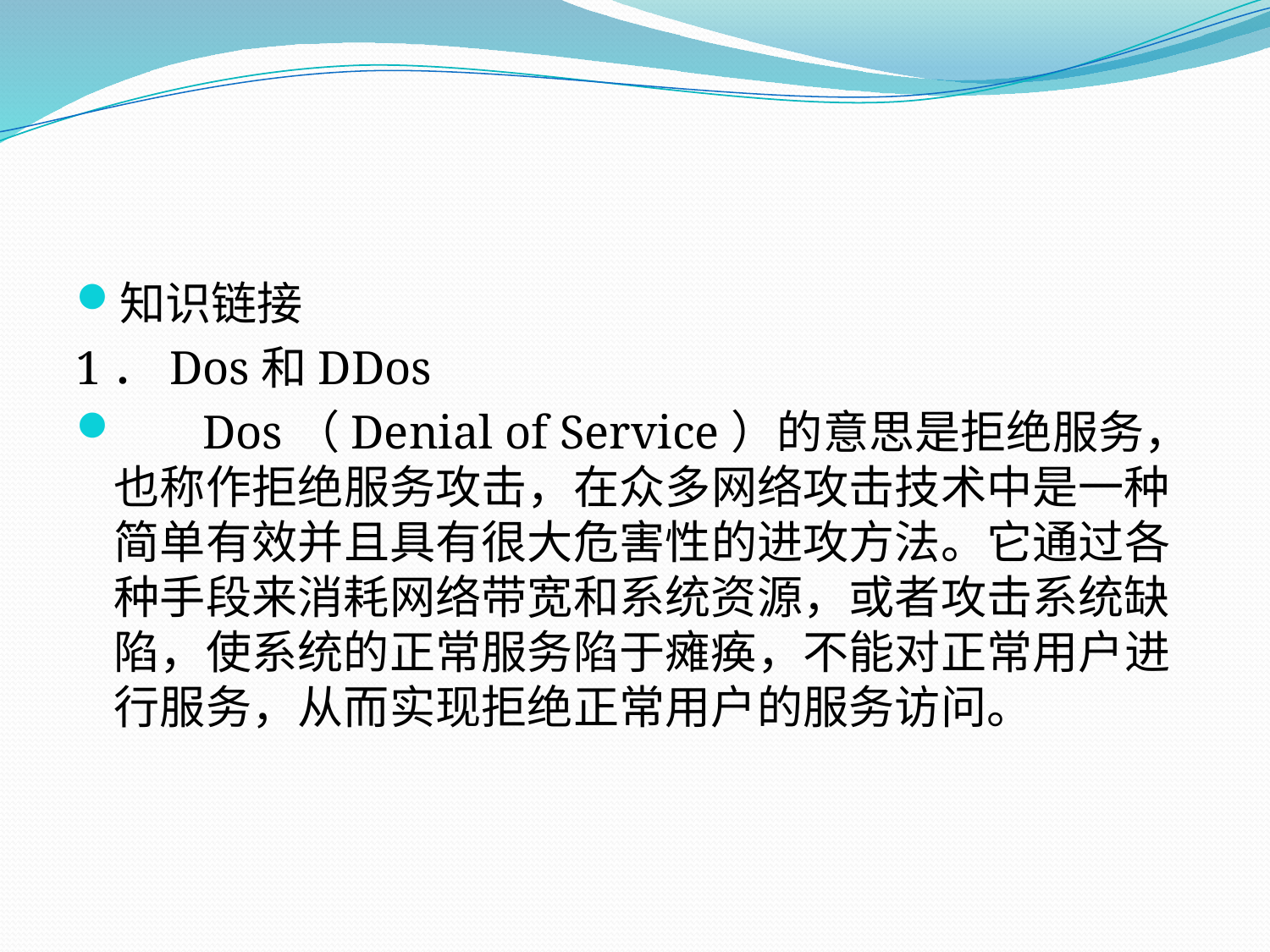

#
知识链接
1．Dos和DDos
       Dos（Denial of Service）的意思是拒绝服务，也称作拒绝服务攻击，在众多网络攻击技术中是一种简单有效并且具有很大危害性的进攻方法。它通过各种手段来消耗网络带宽和系统资源，或者攻击系统缺陷，使系统的正常服务陷于瘫痪，不能对正常用户进行服务，从而实现拒绝正常用户的服务访问。